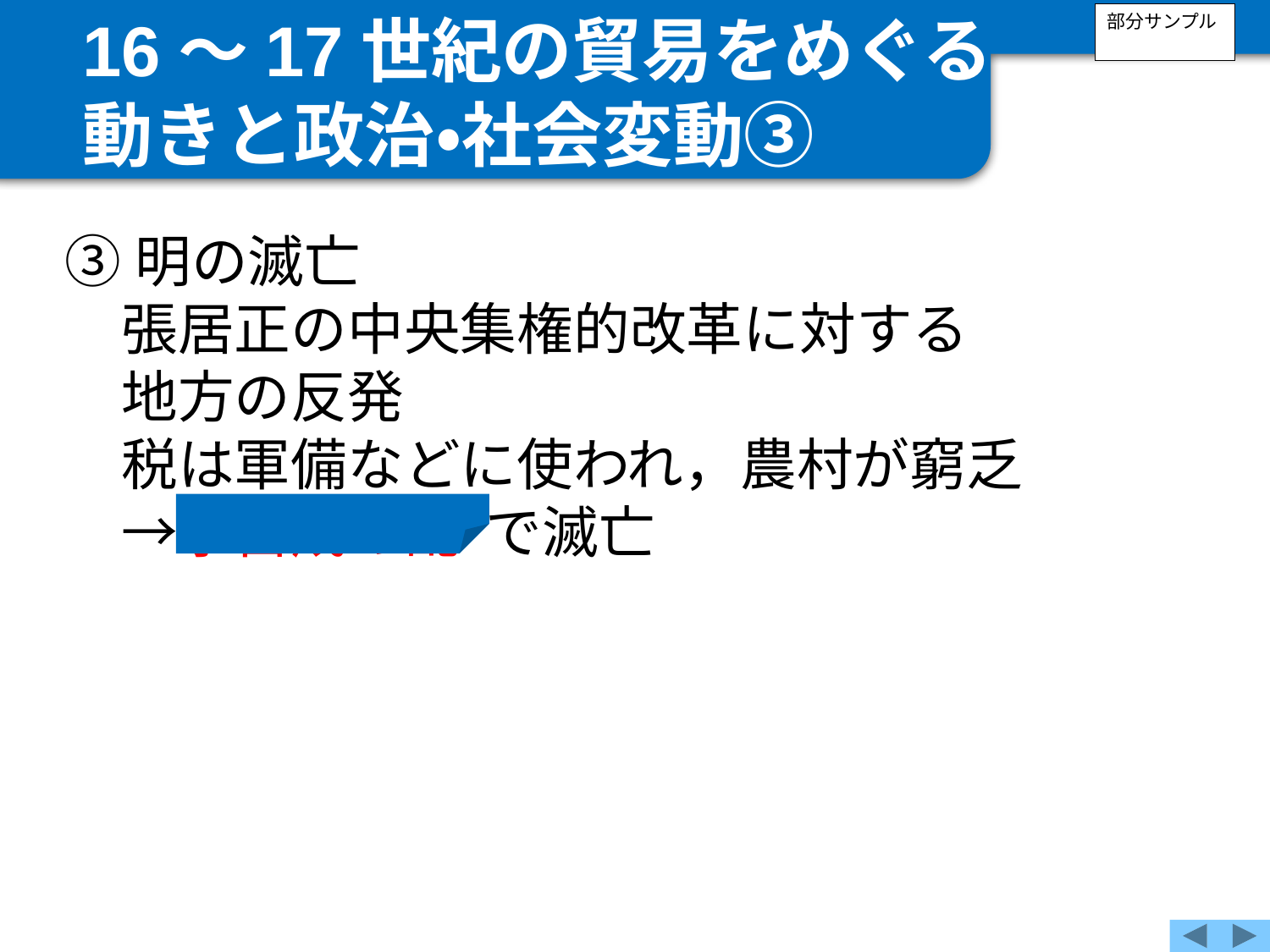

16～17世紀の貿易をめぐる
動きと政治・社会変動③
部分サンプル
③明の滅亡
　張居正の中央集権的改革に対する
　地方の反発
　税は軍備などに使われ，農村が窮乏
　→李自成の乱  で滅亡